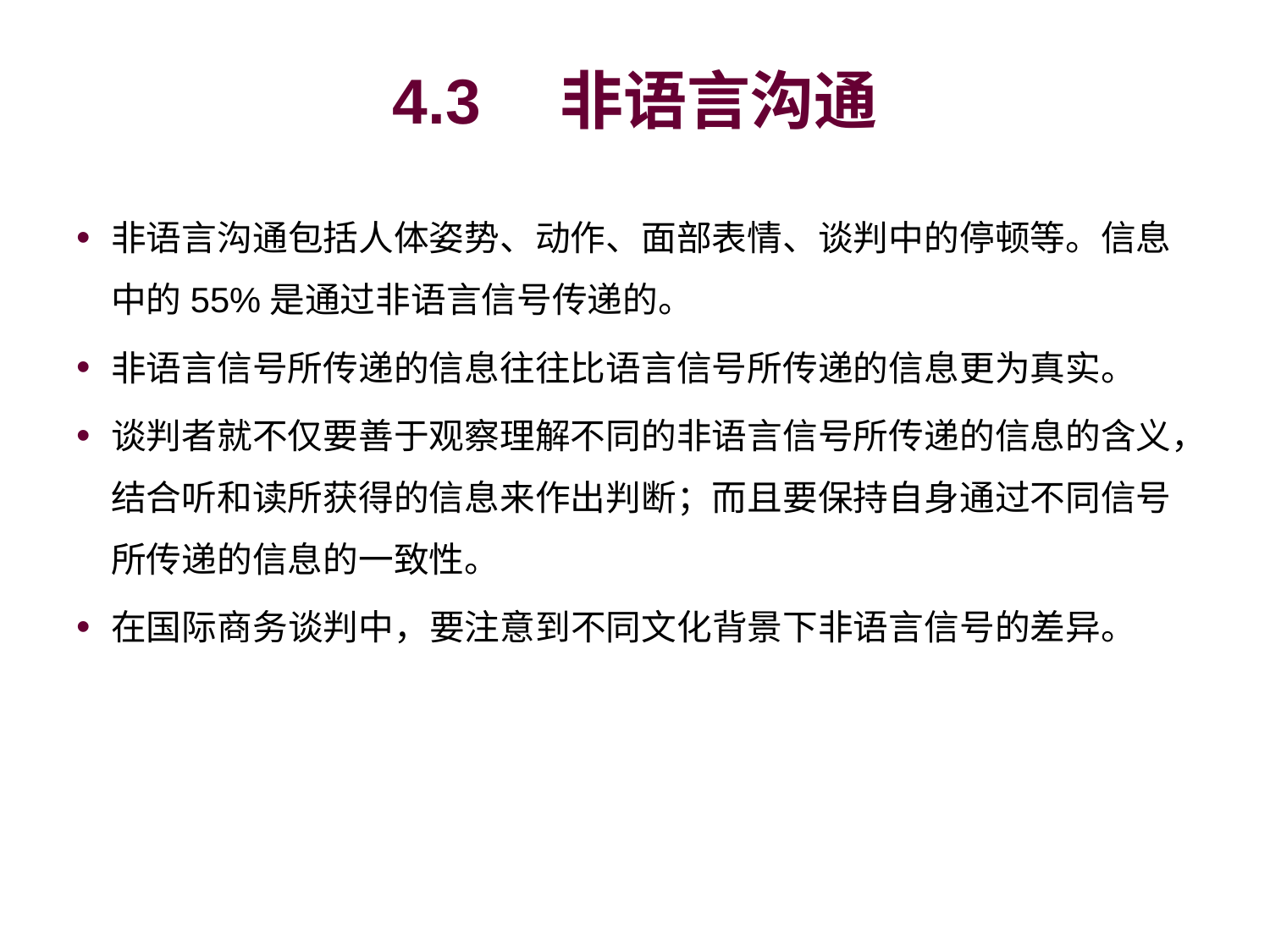

# 4.3　非语言沟通
非语言沟通包括人体姿势、动作、面部表情、谈判中的停顿等。信息中的55%是通过非语言信号传递的。
非语言信号所传递的信息往往比语言信号所传递的信息更为真实。
谈判者就不仅要善于观察理解不同的非语言信号所传递的信息的含义，结合听和读所获得的信息来作出判断；而且要保持自身通过不同信号所传递的信息的一致性。
在国际商务谈判中，要注意到不同文化背景下非语言信号的差异。